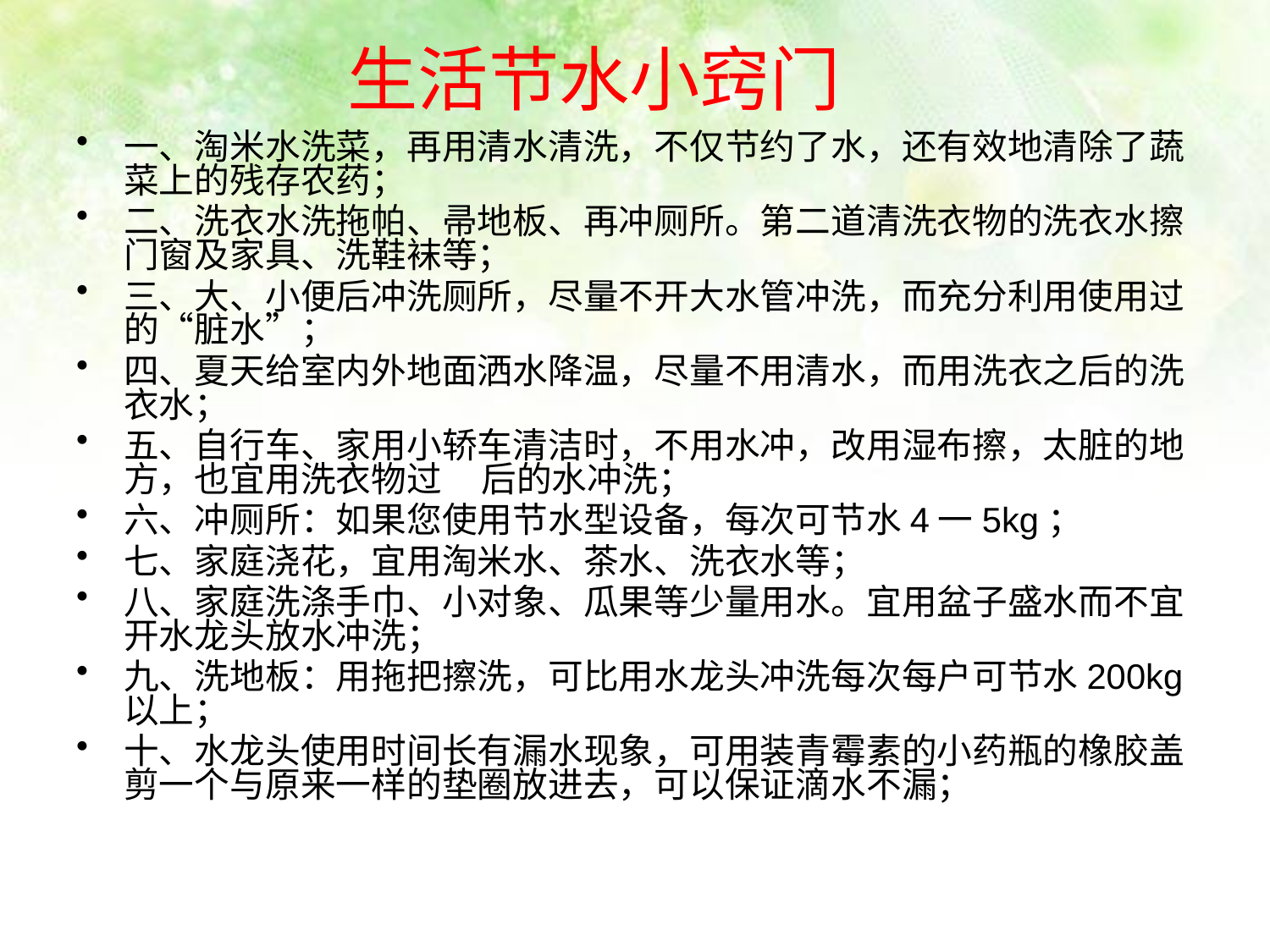

# 生活节水小窍门
一、淘米水洗菜，再用清水清洗，不仅节约了水，还有效地清除了蔬菜上的残存农药；
二、洗衣水洗拖帕、帚地板、再冲厕所。第二道清洗衣物的洗衣水擦门窗及家具、洗鞋袜等；
三、大、小便后冲洗厕所，尽量不开大水管冲洗，而充分利用使用过的“脏水”；
四、夏天给室内外地面洒水降温，尽量不用清水，而用洗衣之后的洗衣水；
五、自行车、家用小轿车清洁时，不用水冲，改用湿布擦，太脏的地方，也宜用洗衣物过     后的水冲洗；
六、冲厕所：如果您使用节水型设备，每次可节水4一5kg；
七、家庭浇花，宜用淘米水、茶水、洗衣水等；
八、家庭洗涤手巾、小对象、瓜果等少量用水。宜用盆子盛水而不宜开水龙头放水冲洗；
九、洗地板：用拖把擦洗，可比用水龙头冲洗每次每户可节水200kg以上；
十、水龙头使用时间长有漏水现象，可用装青霉素的小药瓶的橡胶盖剪一个与原来一样的垫圈放进去，可以保证滴水不漏；